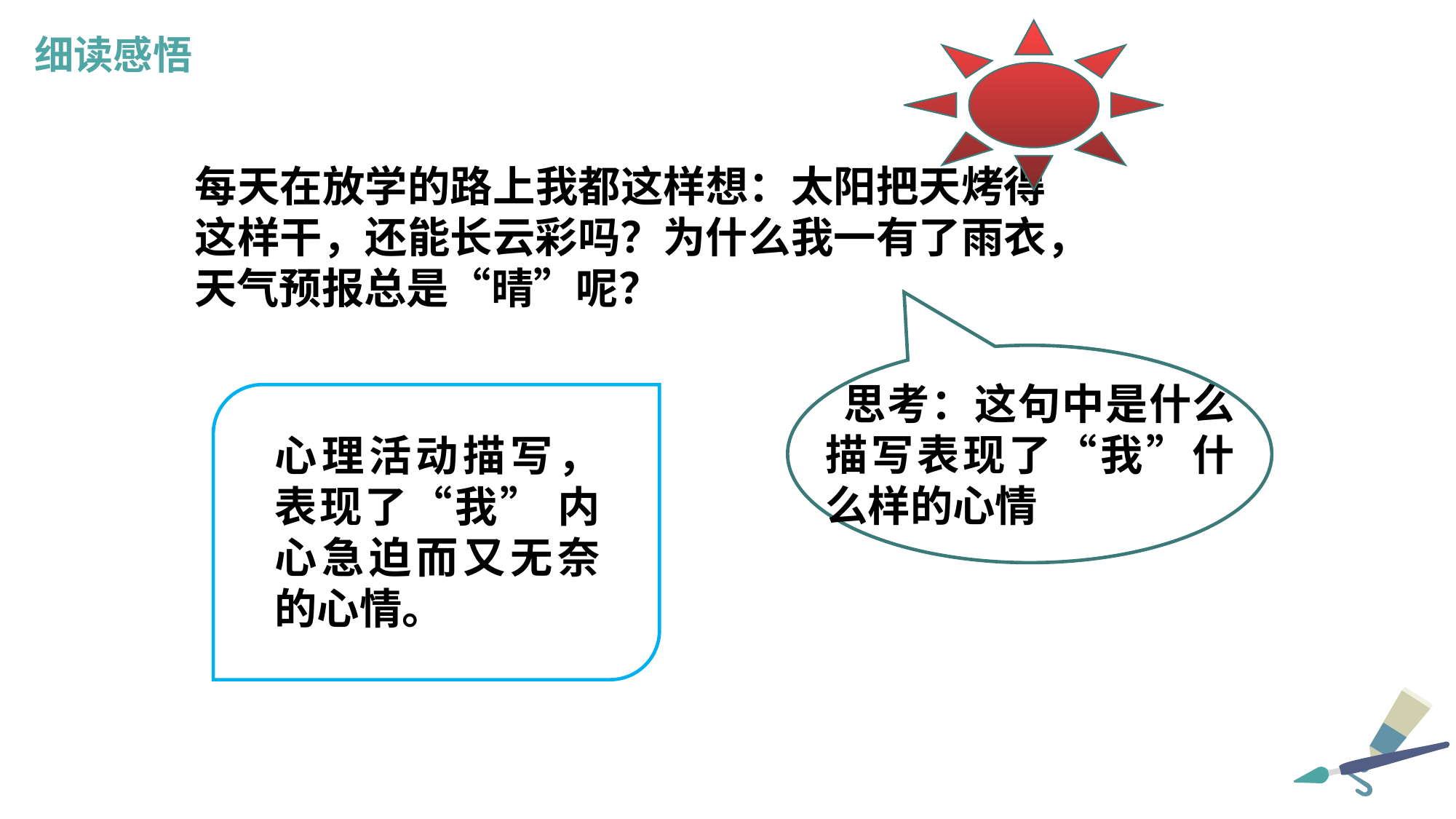

细读感悟
每天在放学的路上我都这样想：太阳把天烤得这样干，还能长云彩吗？为什么我一有了雨衣，天气预报总是“晴”呢？

思考：这句中是什么描写表现了“我”什么样的心情

心理活动描写，表现了“我” 内心急迫而又无奈的心情。